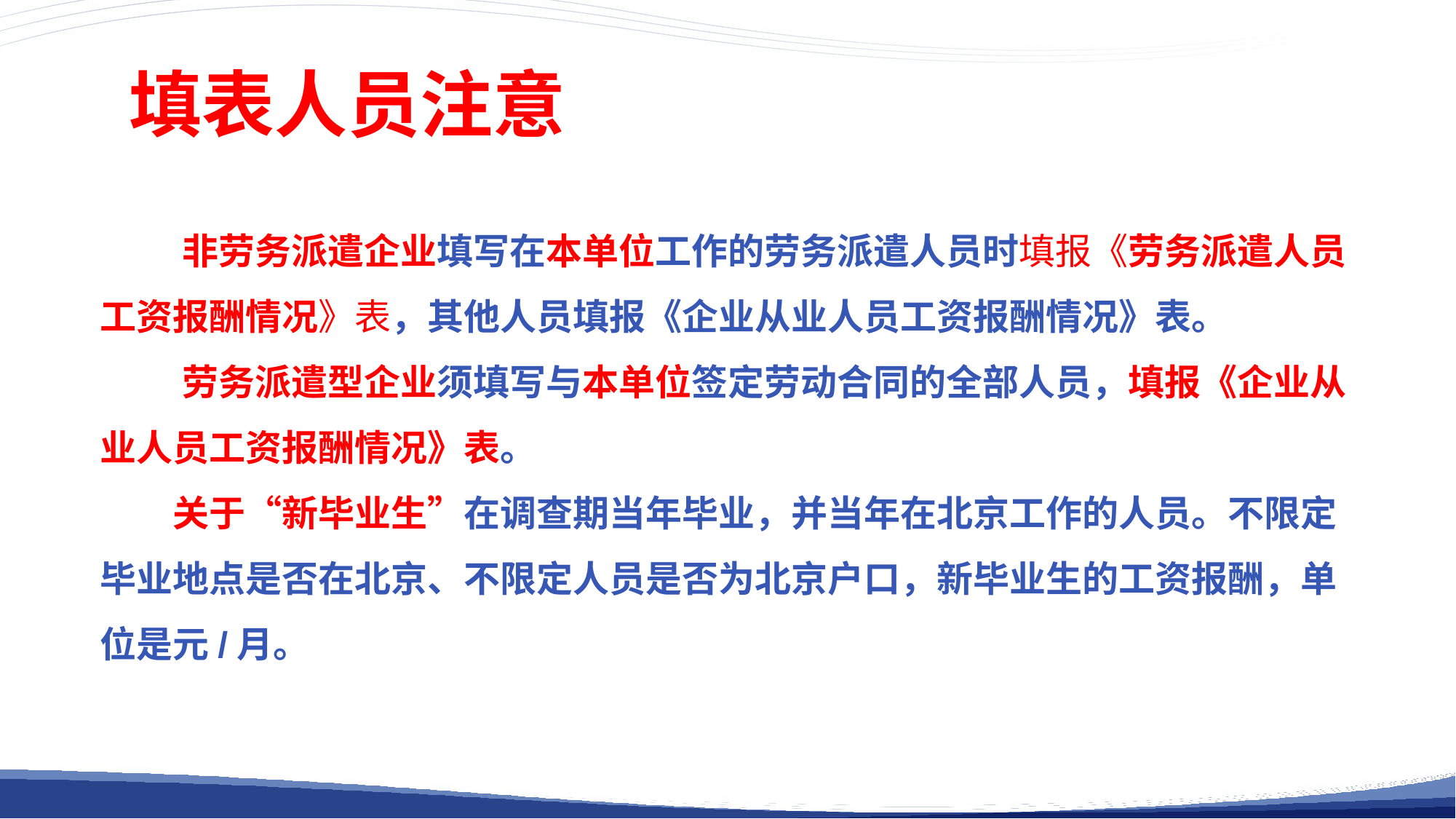

填表人员注意
         非劳务派遣企业填写在本单位工作的劳务派遣人员时填报《劳务派遣人员工资报酬情况》表，其他人员填报《企业从业人员工资报酬情况》表。
         劳务派遣型企业须填写与本单位签定劳动合同的全部人员，填报《企业从业人员工资报酬情况》表。
关于“新毕业生”在调查期当年毕业，并当年在北京工作的人员。不限定毕业地点是否在北京、不限定人员是否为北京户口，新毕业生的工资报酬，单位是元/月。